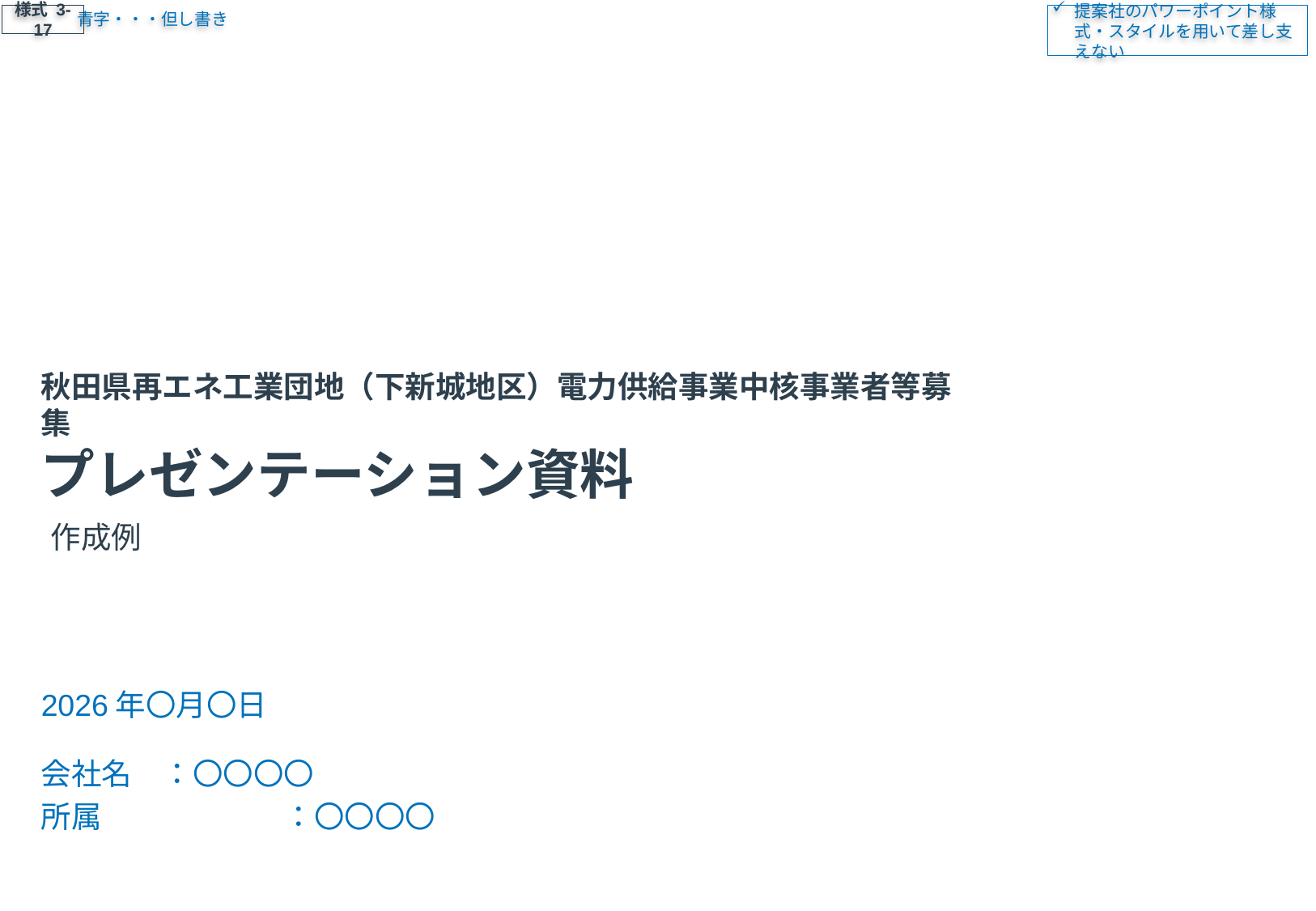

青字・・・但し書き
様式 3-17
提案社のパワーポイント様式・スタイルを用いて差し支えない
# 秋田県再エネ工業団地（下新城地区）電力供給事業中核事業者等募集 プレゼンテーション資料
作成例
2026年〇月〇日
会社名	：〇〇〇〇
所属		：〇〇〇〇